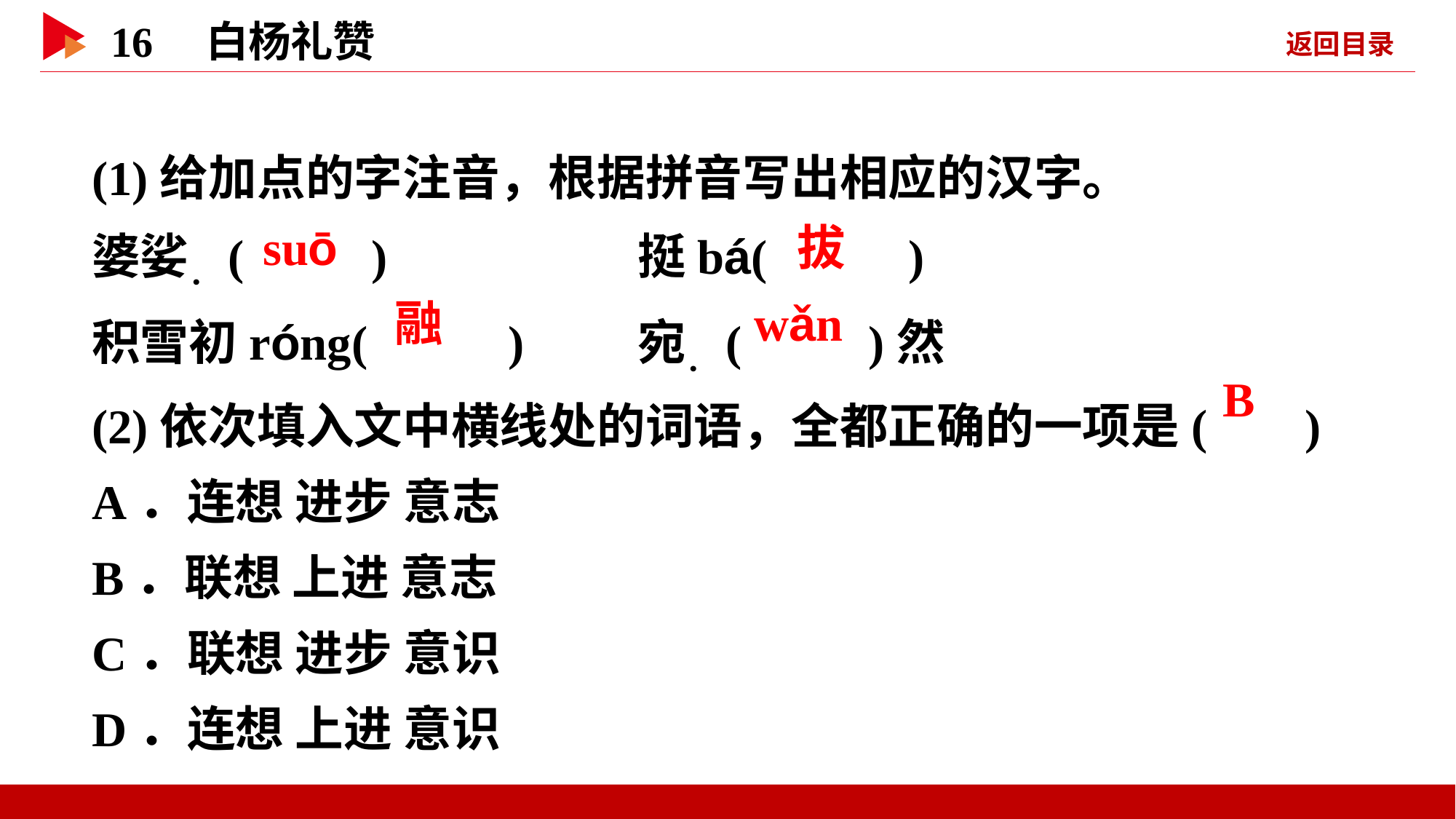

(1)给加点的字注音，根据拼音写出相应的汉字。
婆娑．(          )     		挺bá(      )
积雪初róng(      )       	宛．(          )然
(2)依次填入文中横线处的词语，全都正确的一项是(        )
A．连想 进步 意志
B．联想 上进 意志
C．联想 进步 意识
D．连想 上进 意识
 suō
   拔
   融
 wǎn
   B